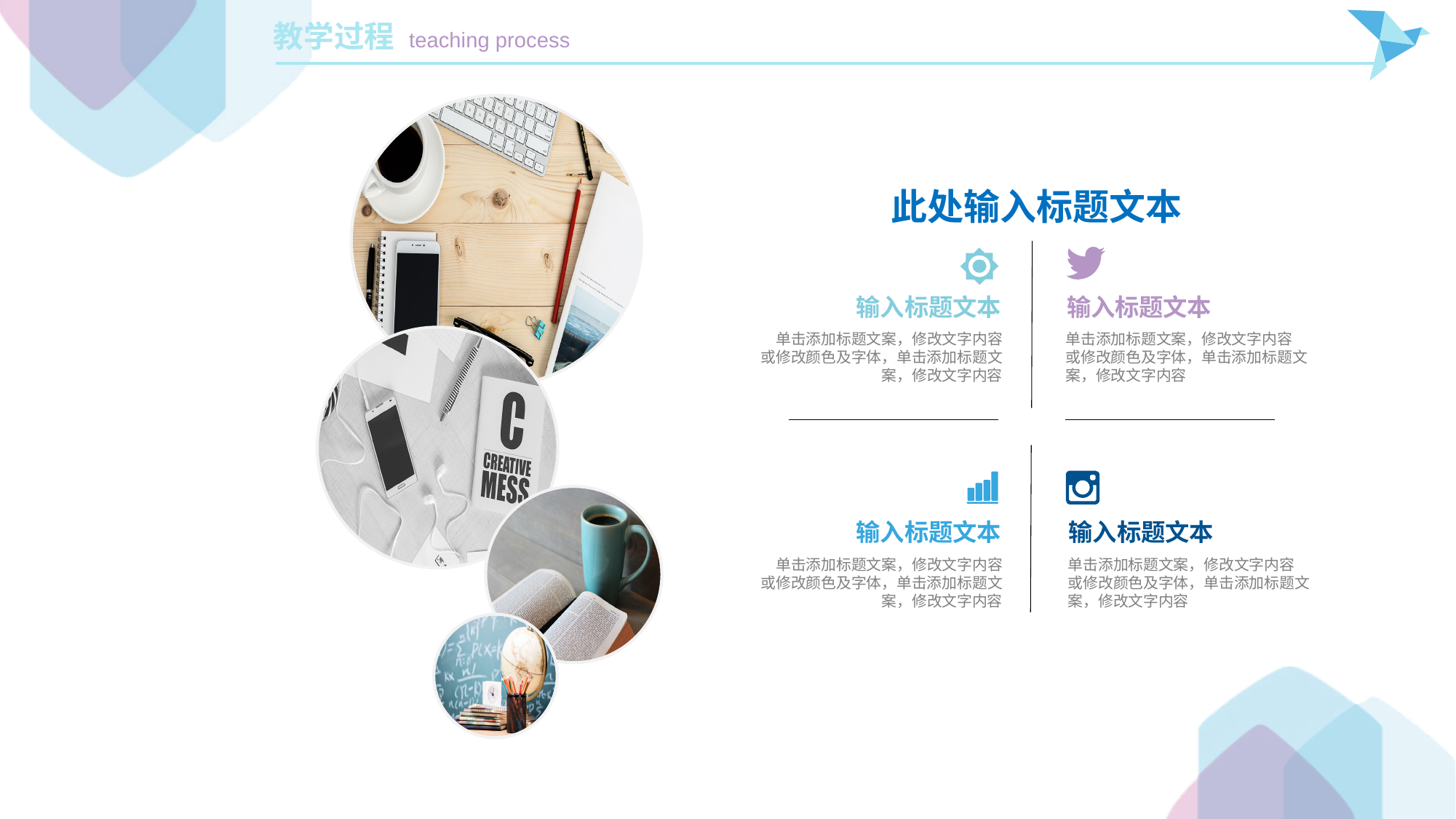

此处输入标题文本

输入标题文本
输入标题文本
单击添加标题文案，修改文字内容
或修改颜色及字体，单击添加标题文案，修改文字内容
单击添加标题文案，修改文字内容
或修改颜色及字体，单击添加标题文案，修改文字内容

输入标题文本
输入标题文本
单击添加标题文案，修改文字内容
或修改颜色及字体，单击添加标题文案，修改文字内容
单击添加标题文案，修改文字内容
或修改颜色及字体，单击添加标题文案，修改文字内容